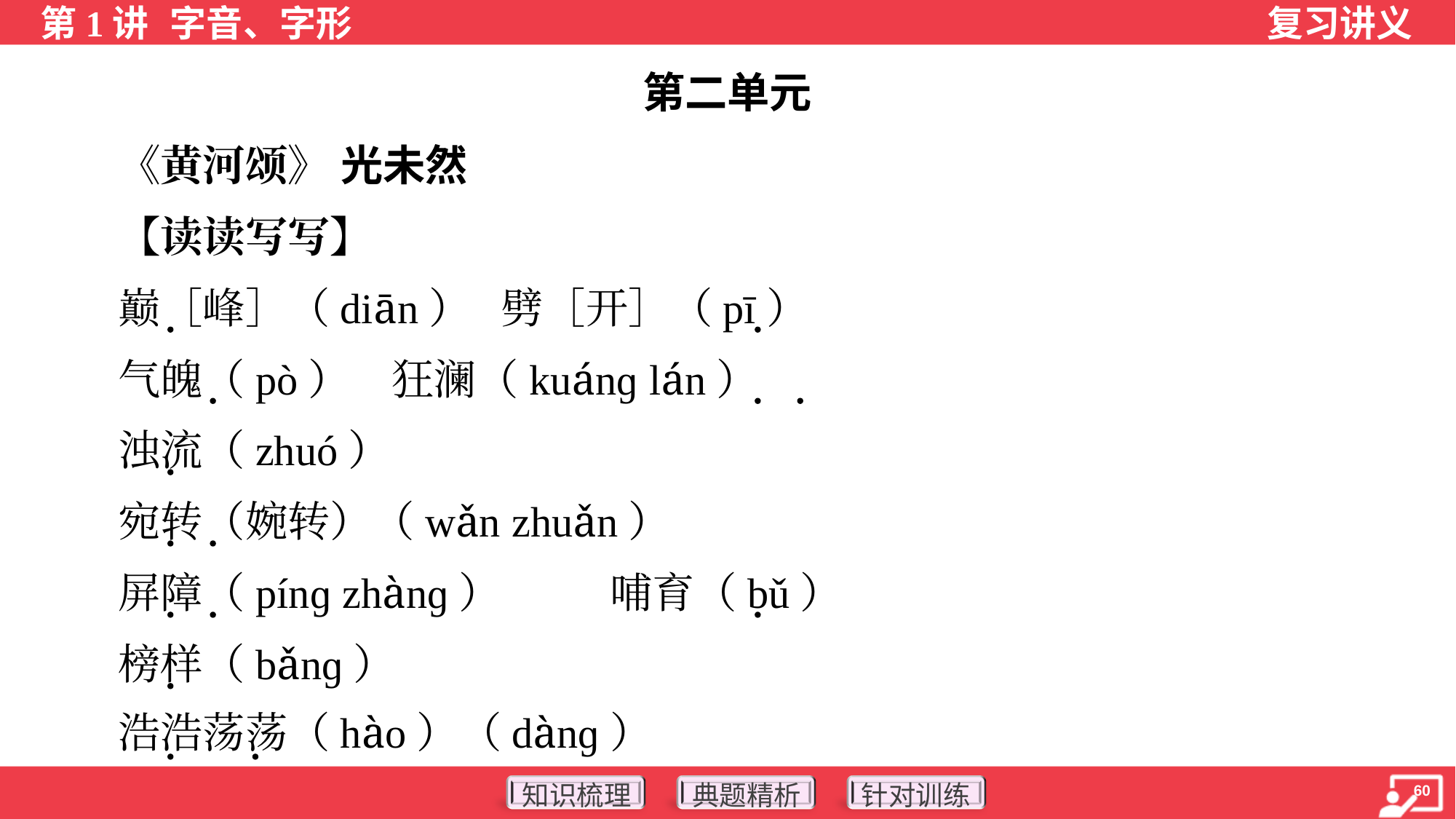

第二单元
    《黄河颂》 光未然
    【读读写写】
    巅［峰］（diān）	劈［开］（pī）
    气魄（pò）	狂澜（kuánɡ lán）
    浊流（zhuó）
    宛转（婉转）（wǎn zhuǎn）
    屏障（pínɡ zhànɡ）	哺育（bǔ）
    榜样（bǎnɡ）
    浩浩荡荡（hào）（dànɡ）